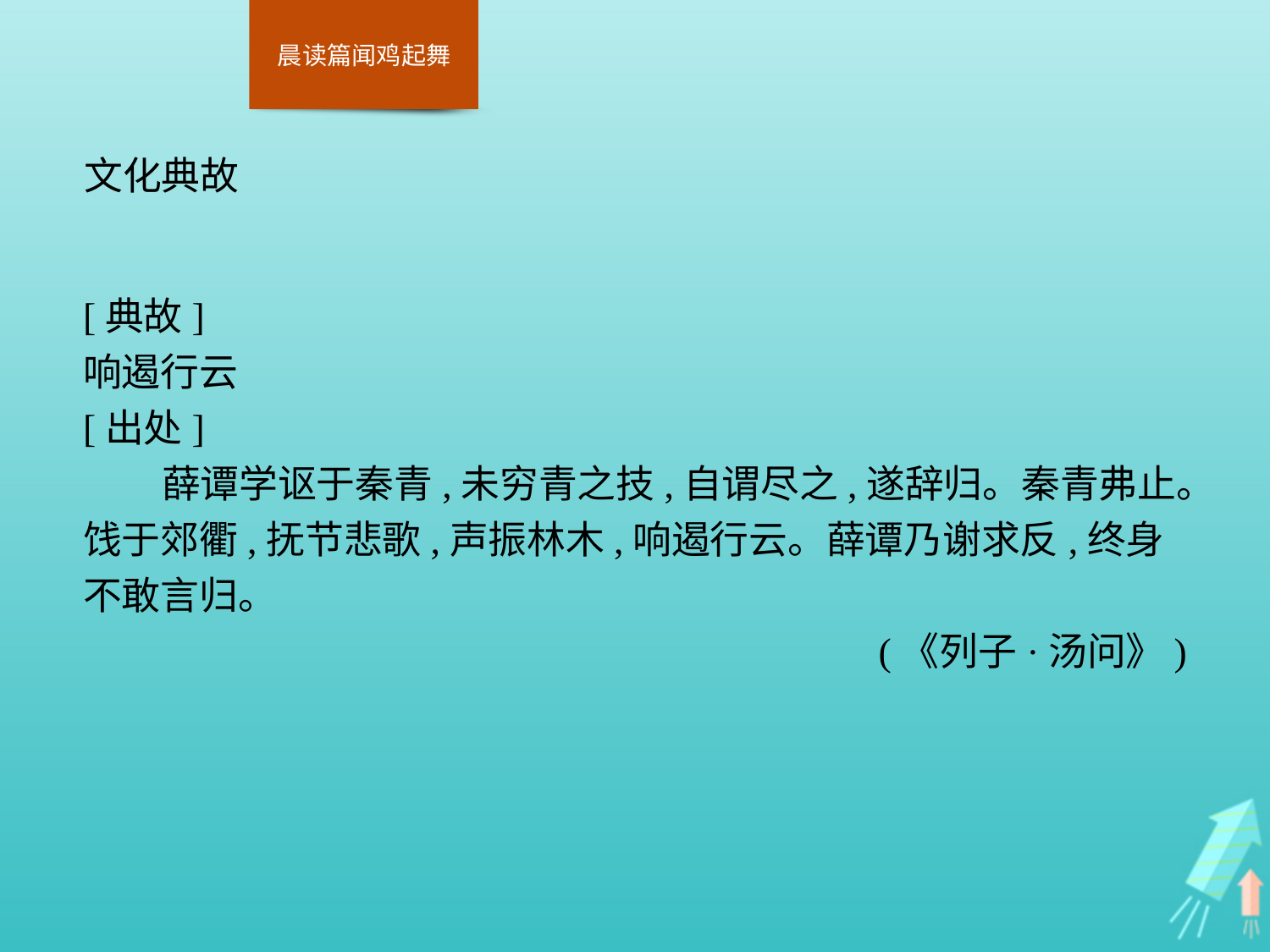

文化典故
[典故]
响遏行云
[出处]
        薛谭学讴于秦青,未穷青之技,自谓尽之,遂辞归。秦青弗止。饯于郊衢,抚节悲歌,声振林木,响遏行云。薛谭乃谢求反,终身不敢言归。
(《列子·汤问》)